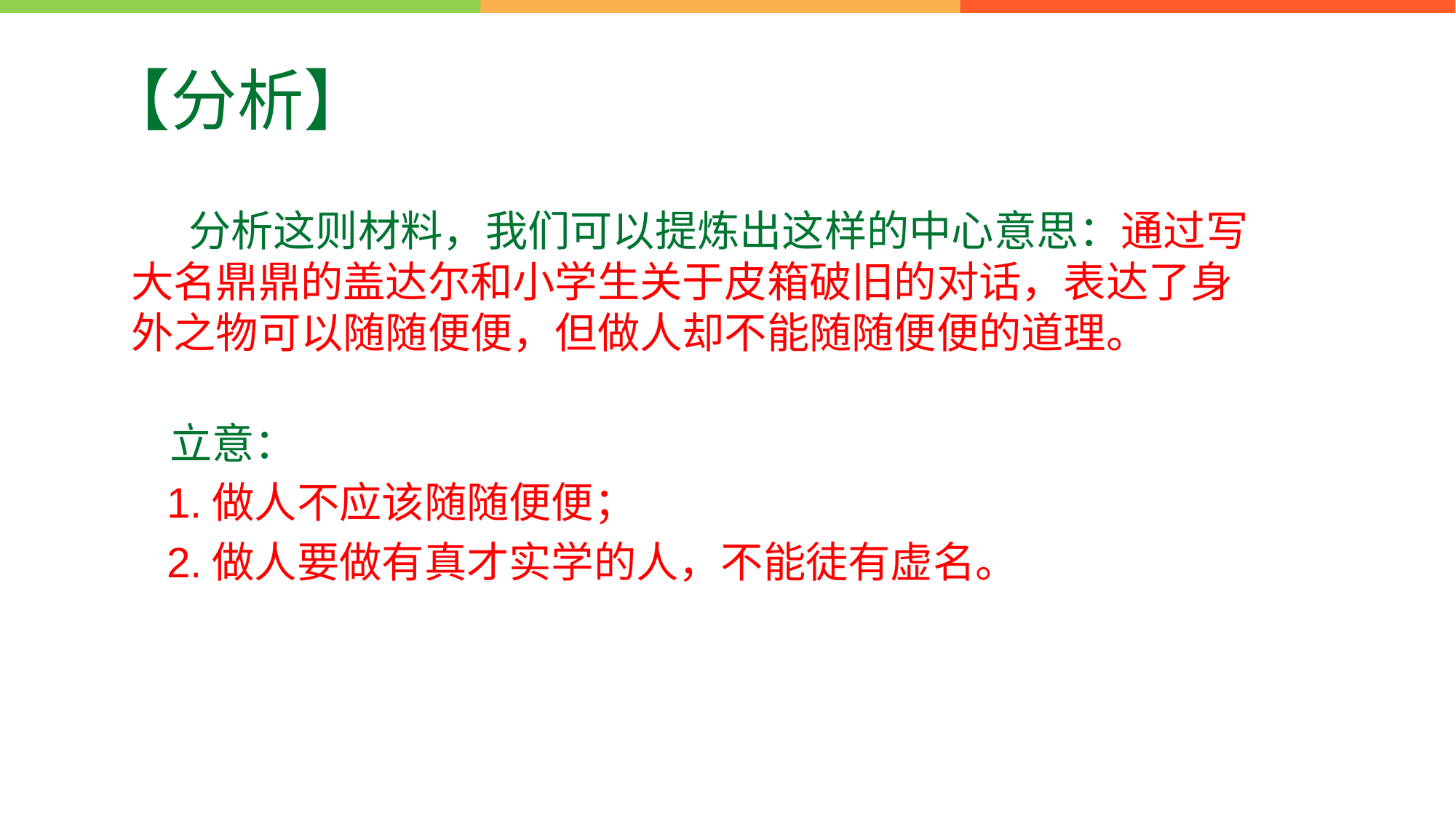

【分析】
     分析这则材料，我们可以提炼出这样的中心意思：通过写大名鼎鼎的盖达尔和小学生关于皮箱破旧的对话，表达了身外之物可以随随便便，但做人却不能随随便便的道理。

   立意：
   1.做人不应该随随便便；
   2.做人要做有真才实学的人，不能徒有虚名。